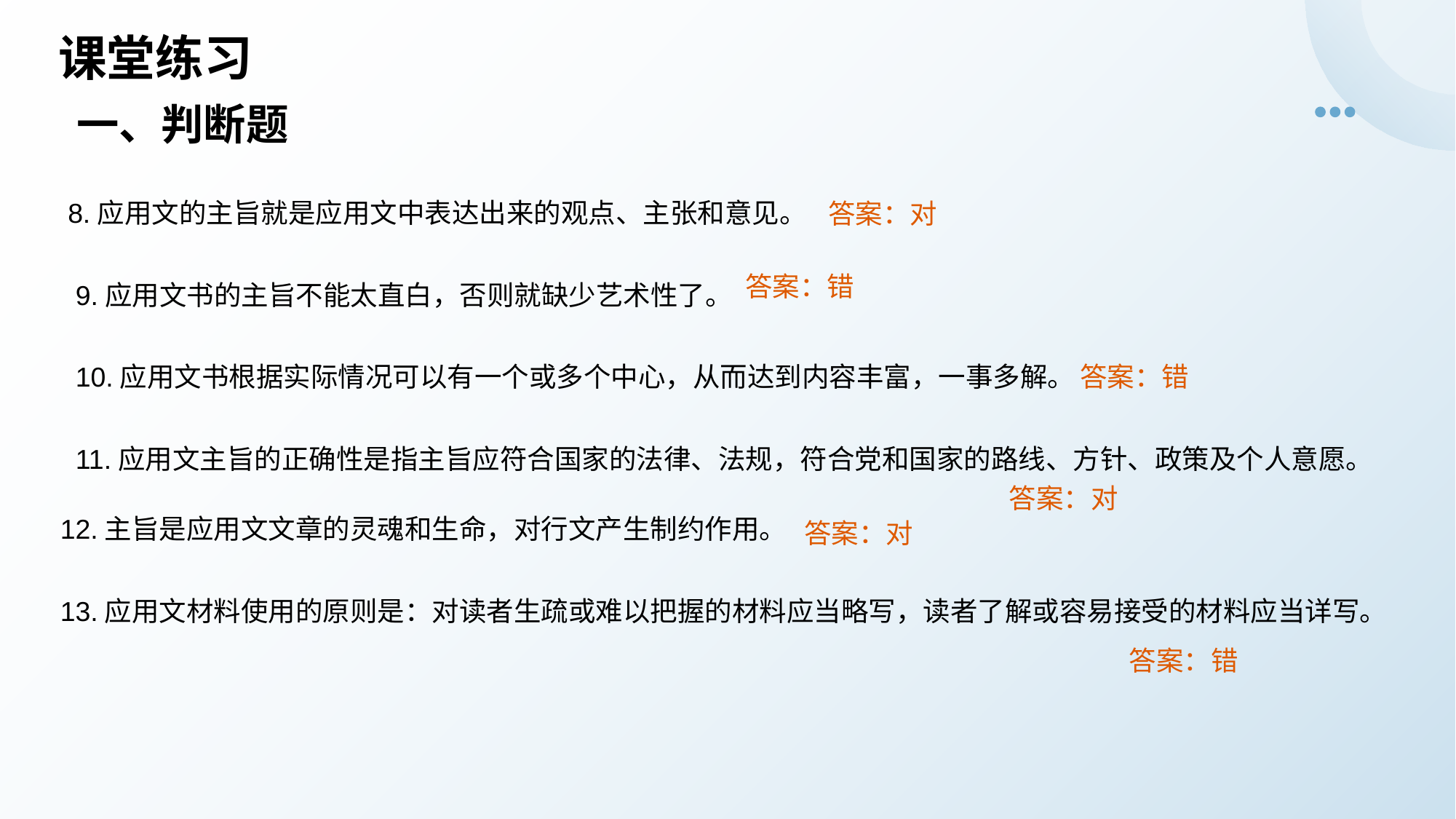

# 课堂练习
一、判断题
答案：对
   8.应用文的主旨就是应用文中表达出来的观点、主张和意见。

    9.应用文书的主旨不能太直白，否则就缺少艺术性了。

    10.应用文书根据实际情况可以有一个或多个中心，从而达到内容丰富，一事多解。

    11.应用文主旨的正确性是指主旨应符合国家的法律、法规，符合党和国家的路线、方针、政策及个人意愿。

  12.主旨是应用文文章的灵魂和生命，对行文产生制约作用。

  13.应用文材料使用的原则是：对读者生疏或难以把握的材料应当略写，读者了解或容易接受的材料应当详写。

答案：错
答案：错
答案：对
答案：对
答案：错